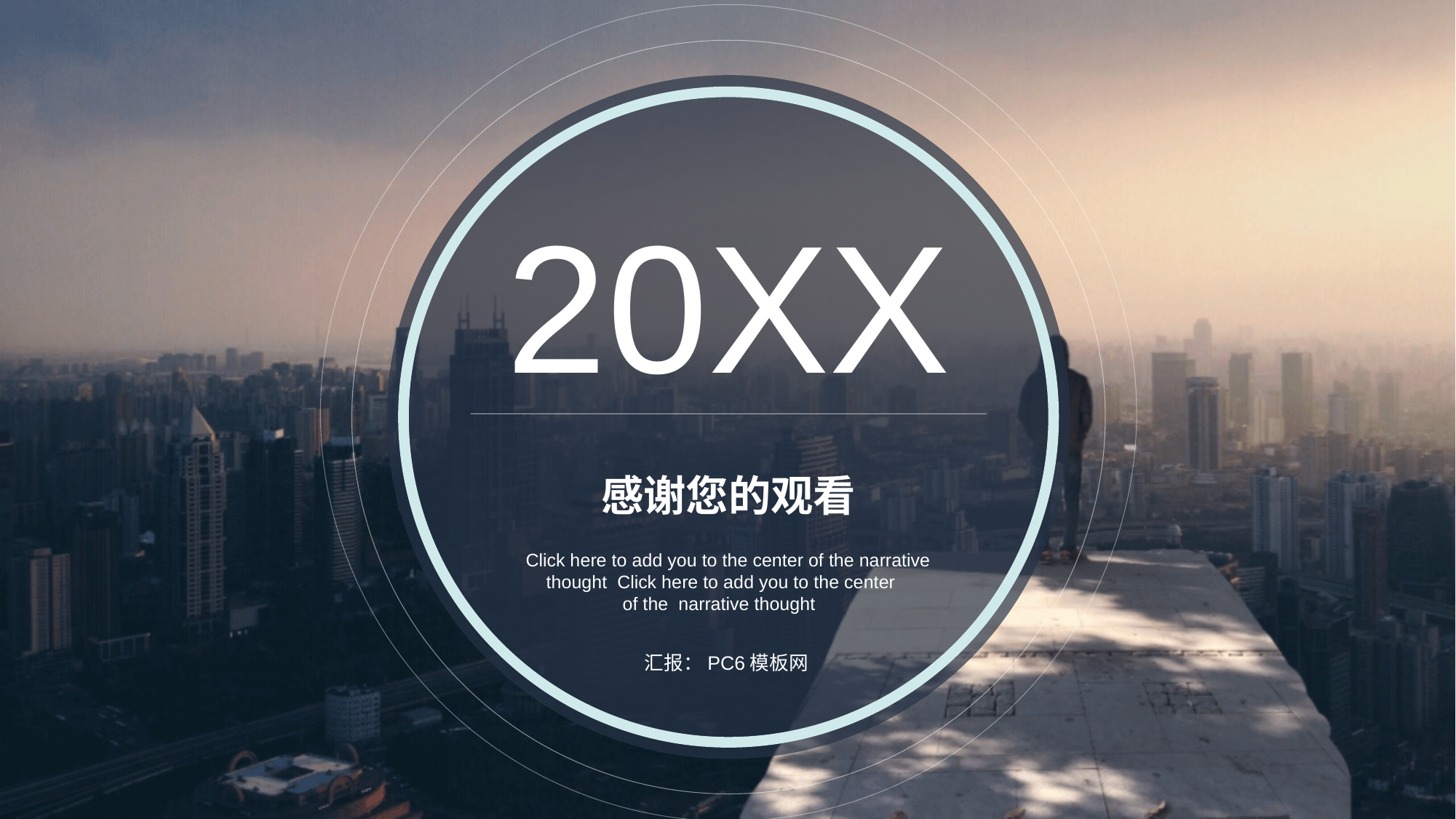

20XX

感谢您的观看
Click here to add you to the center of the narrative
    thought  Click here to add you to the center
                   of the  narrative thought

汇报：PC6模板网